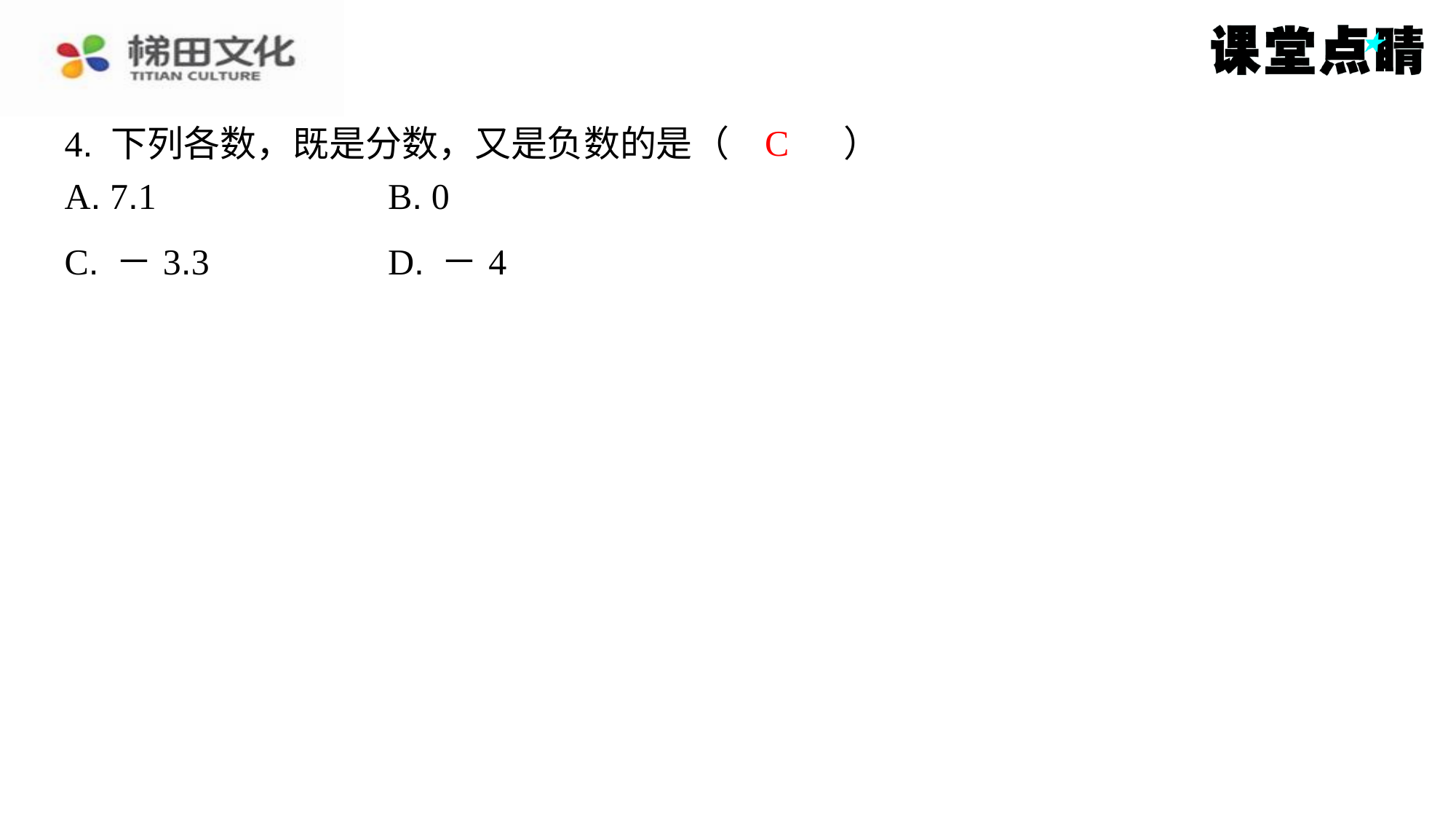

C
4. 下列各数，既是分数，又是负数的是（　C　）
| A. 7.1 | B. 0 |
| --- | --- |
| C. －3.3 | D. －4 |